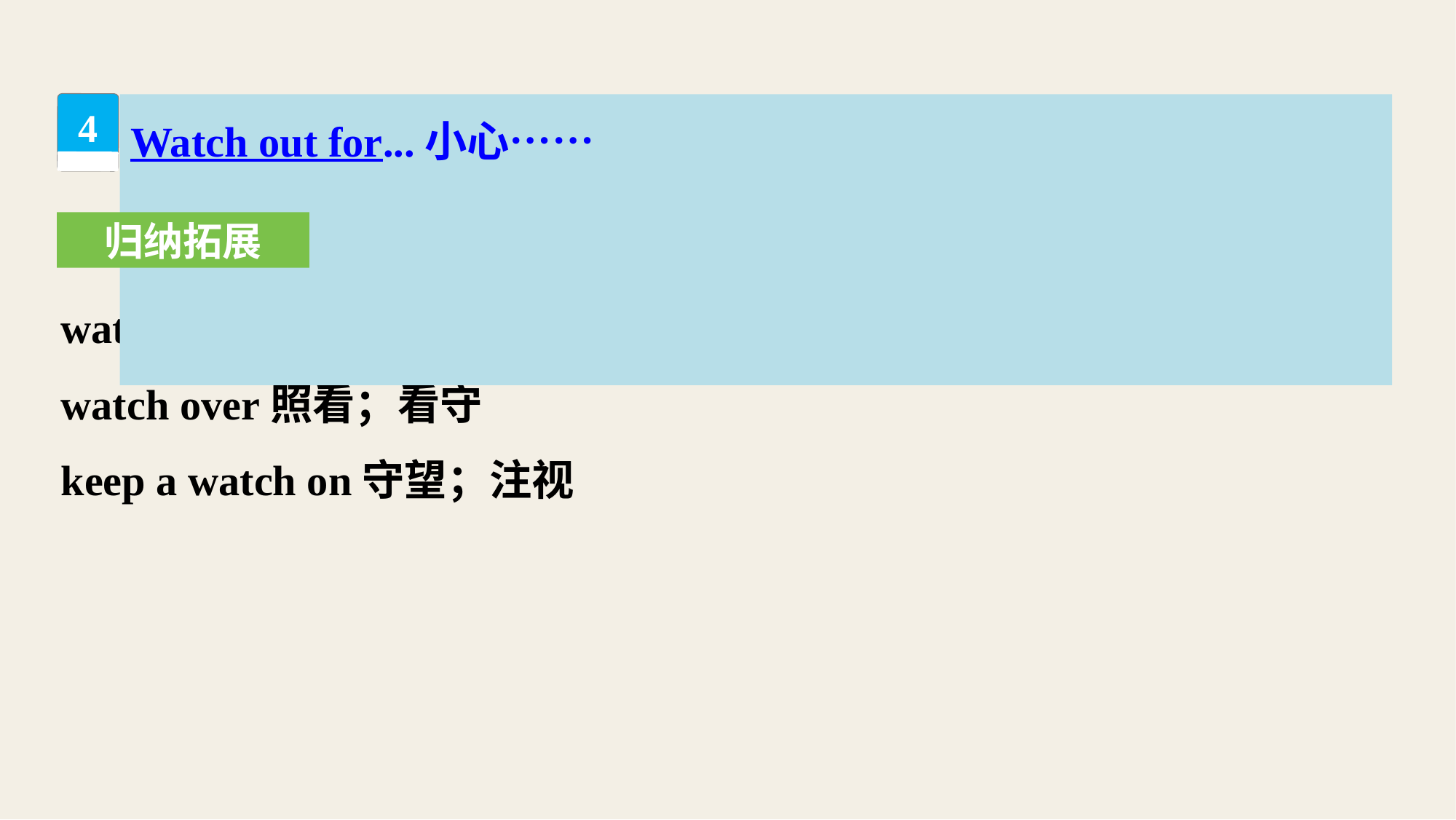

Watch out for...小心……

4

归纳拓展
watch out (for)密切注意；当心；提防
watch over照看；看守
keep a watch on守望；注视